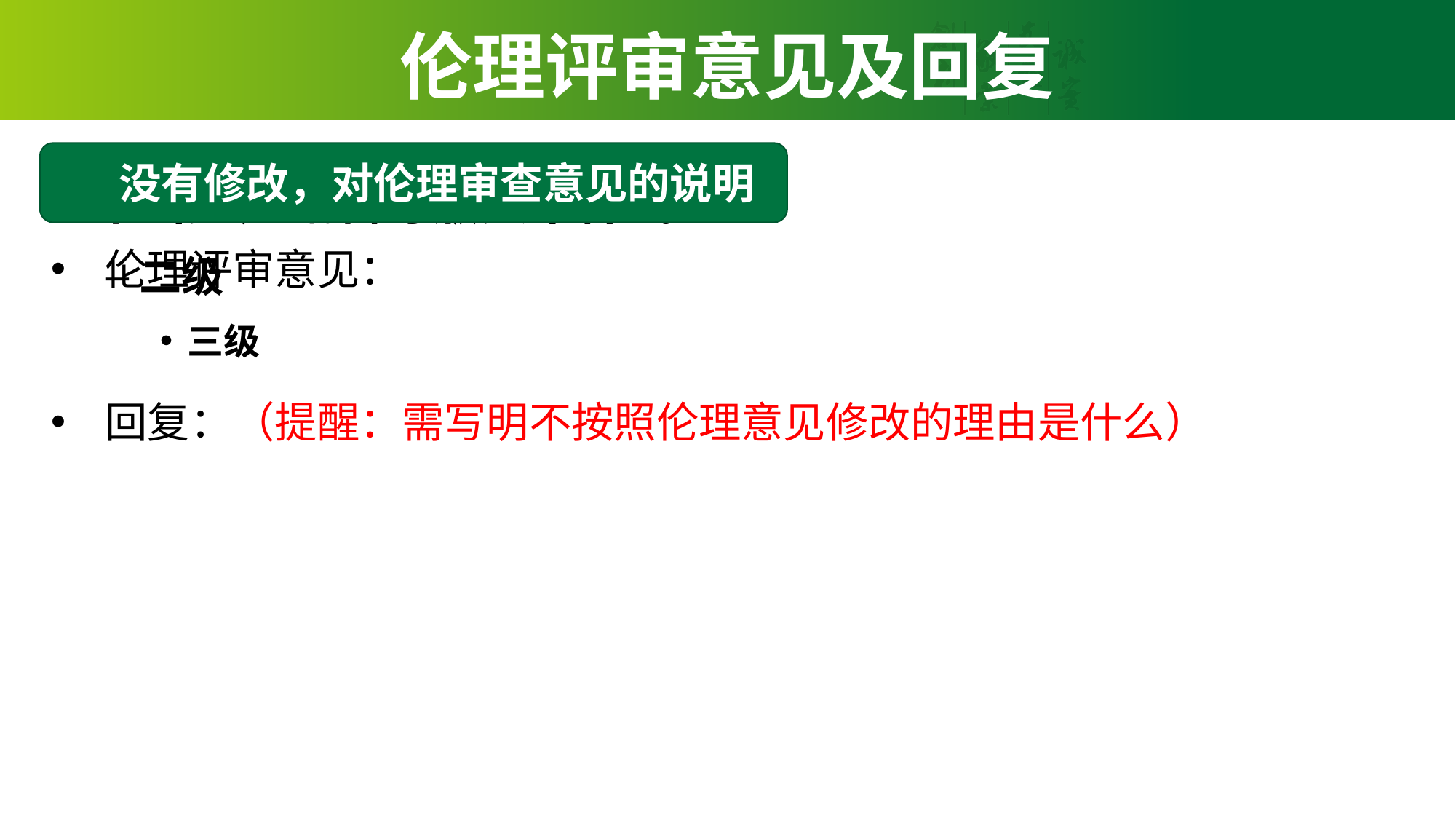

# 伦理评审意见及回复

 没有修改，对伦理审查意见的说明

伦理评审意见：

回复：（提醒：需写明不按照伦理意见修改的理由是什么）